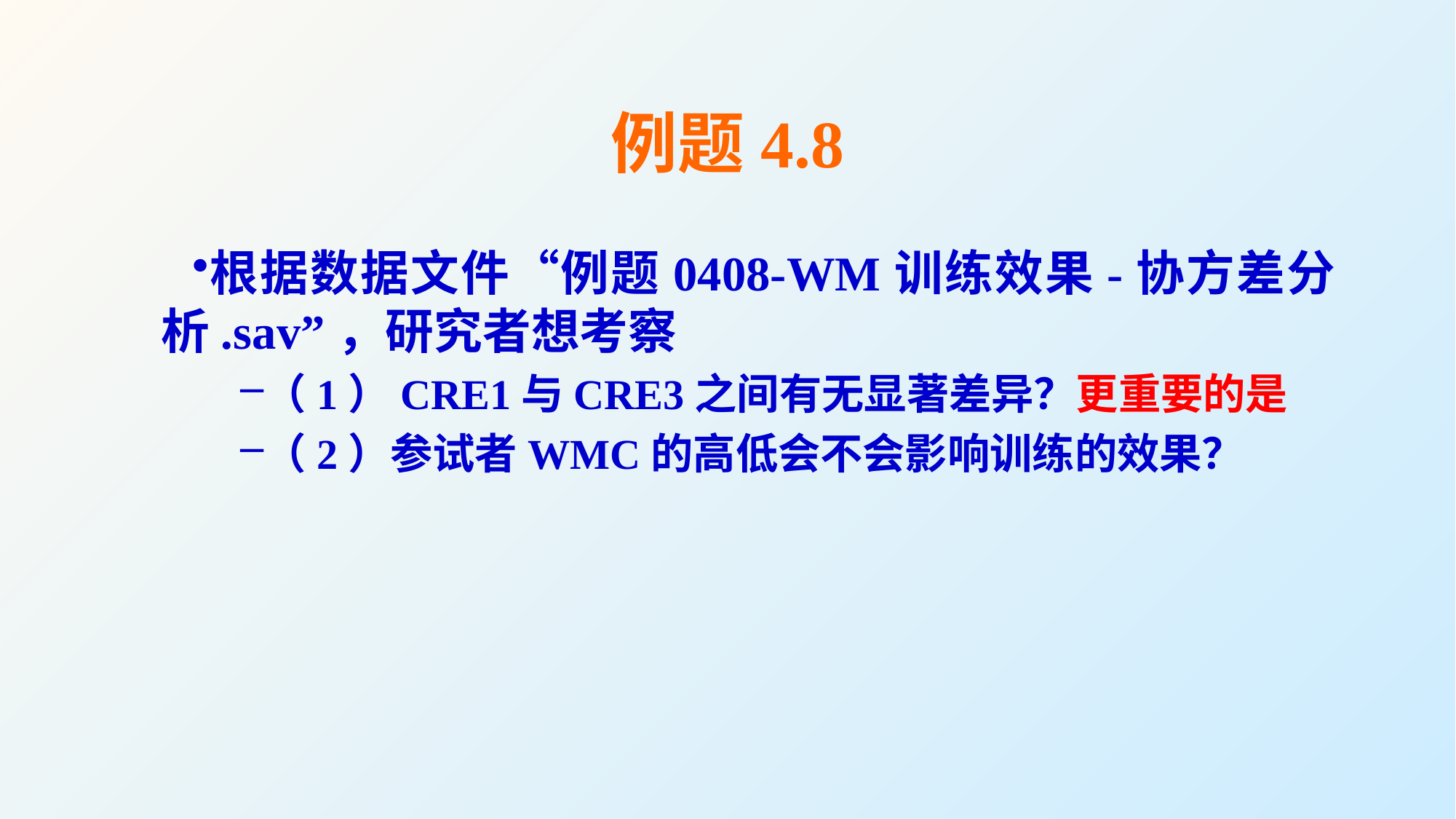

# 例题4.8
根据数据文件“例题0408-WM训练效果-协方差分析.sav”，研究者想考察
（1）CRE1与CRE3之间有无显著差异？更重要的是
（2）参试者WMC的高低会不会影响训练的效果？